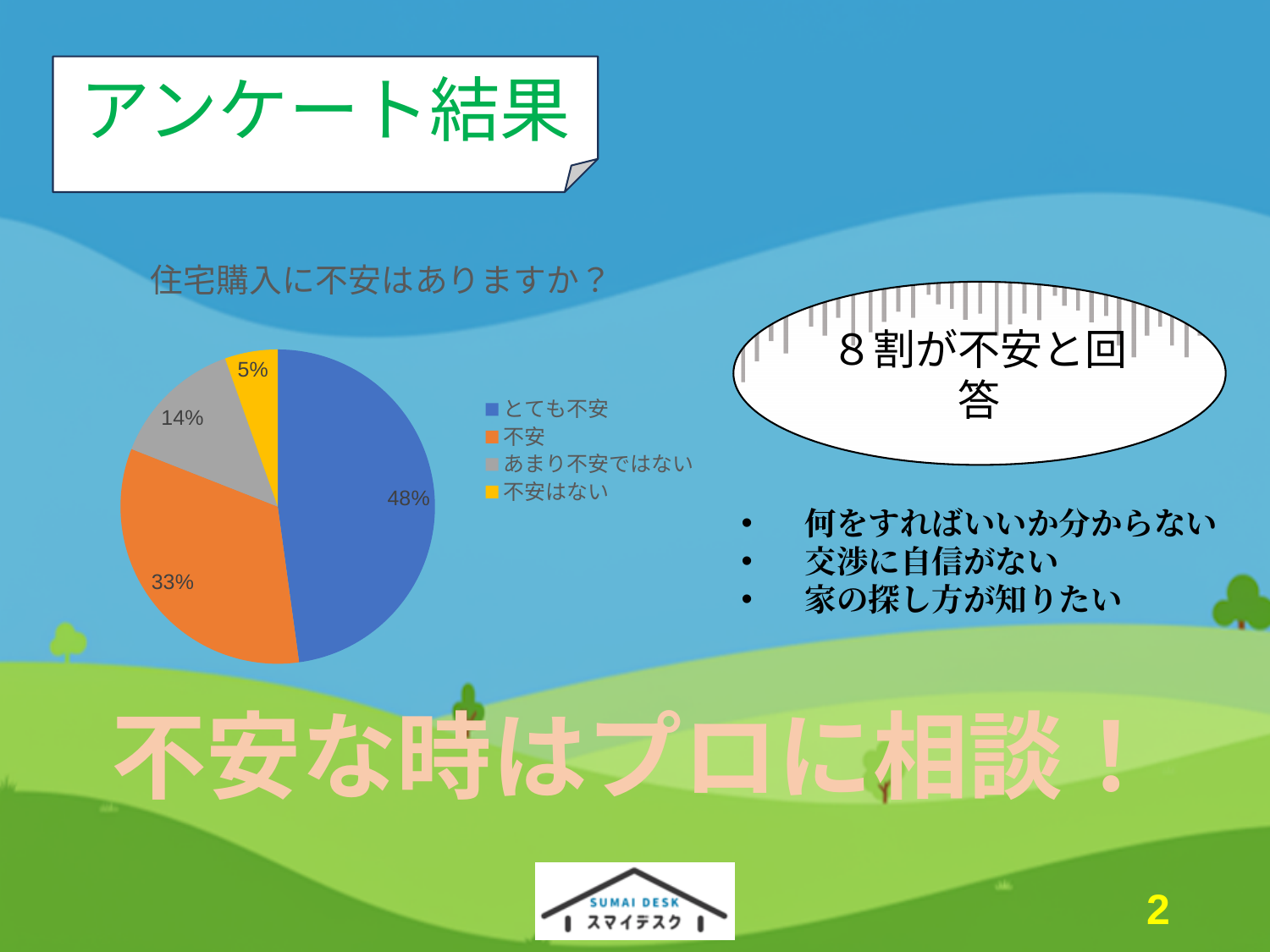

アンケート結果

### Chart: 住宅購入に不安はありますか？

| Category | 回答数 |
|---|---|
| とても不安 | 88.0 |
| 不安 | 61.0 |
| あまり不安ではない | 25.0 |
| 不安はない | 10.0 |
８割が不安と回答
何をすればいいか分からない
交渉に自信がない
家の探し方が知りたい
不安な時はプロに相談！

2